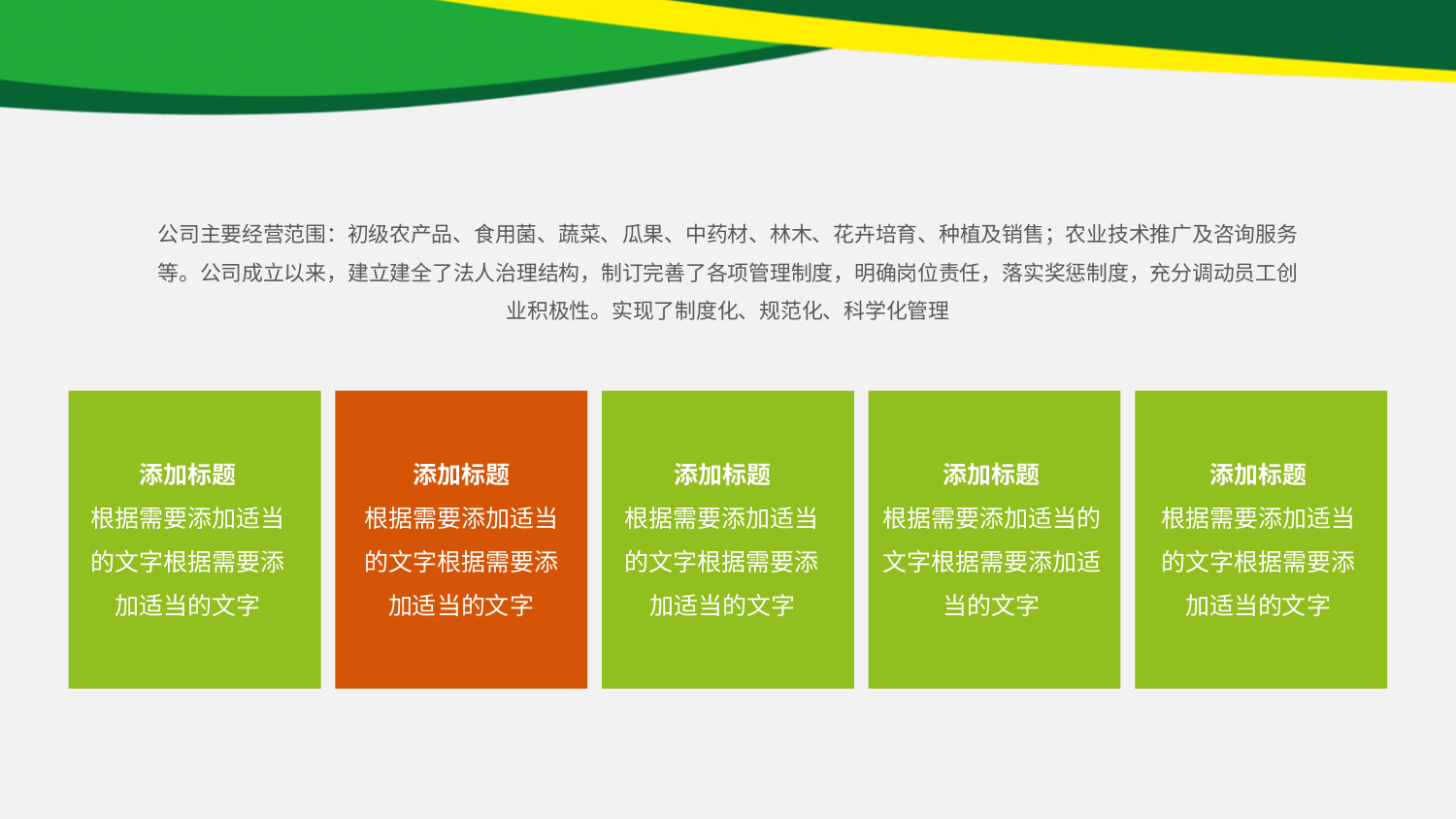

#
公司主要经营范围：初级农产品、食用菌、蔬菜、瓜果、中药材、林木、花卉培育、种植及销售；农业技术推广及咨询服务等。公司成立以来，建立建全了法人治理结构，制订完善了各项管理制度，明确岗位责任，落实奖惩制度，充分调动员工创业积极性。实现了制度化、规范化、科学化管理

添加标题
根据需要添加适当的文字根据需要添加适当的文字
添加标题
根据需要添加适当的文字根据需要添加适当的文字
添加标题
根据需要添加适当的文字根据需要添加适当的文字
添加标题
根据需要添加适当的文字根据需要添加适当的文字
添加标题
根据需要添加适当的文字根据需要添加适当的文字